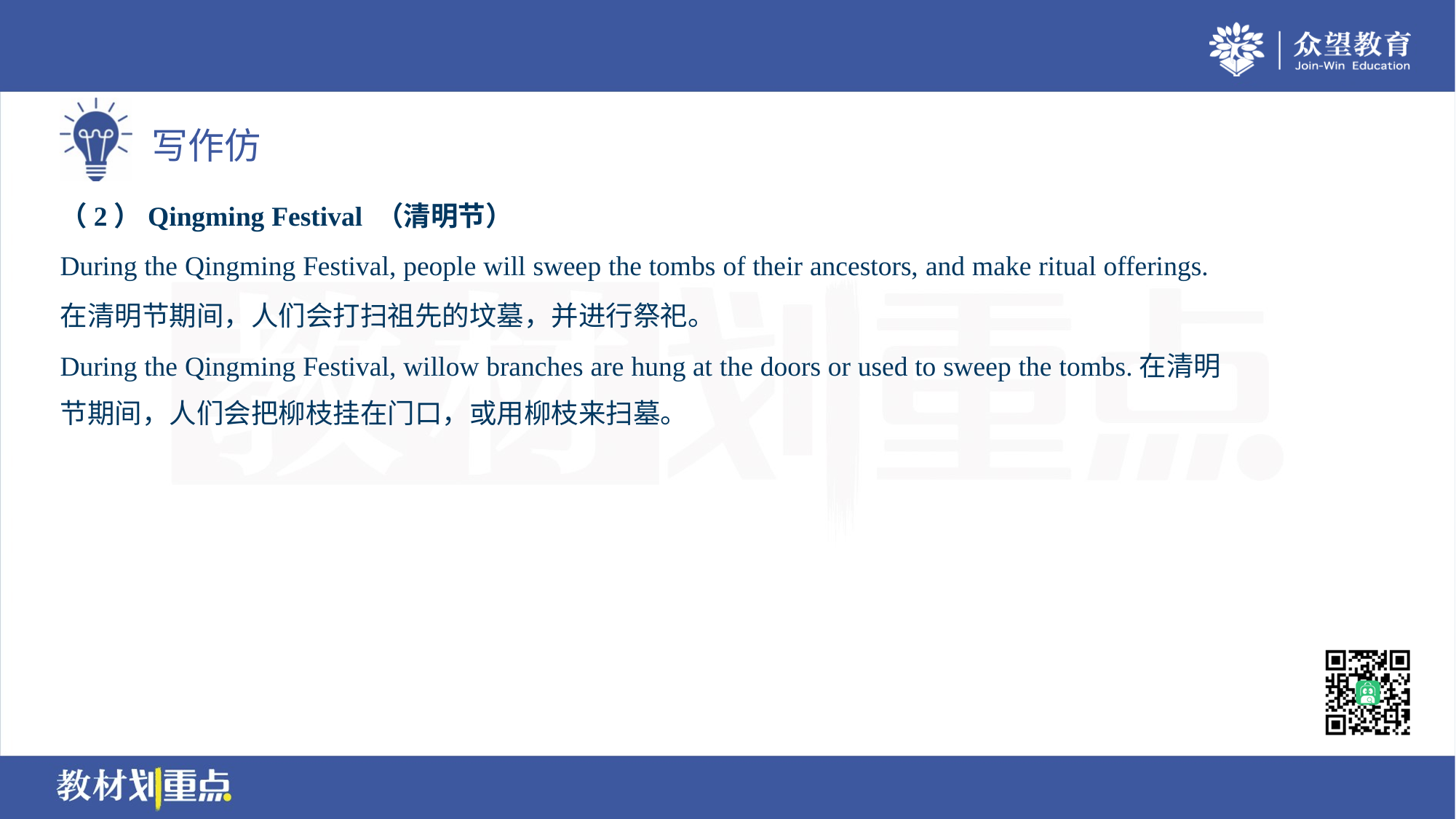

（2）Qingming Festival （清明节）
During the Qingming Festival, people will sweep the tombs of their ancestors, and make ritual offerings.
在清明节期间，人们会打扫祖先的坟墓，并进行祭祀。
During the Qingming Festival, willow branches are hung at the doors or used to sweep the tombs.在清明
节期间，人们会把柳枝挂在门口，或用柳枝来扫墓。